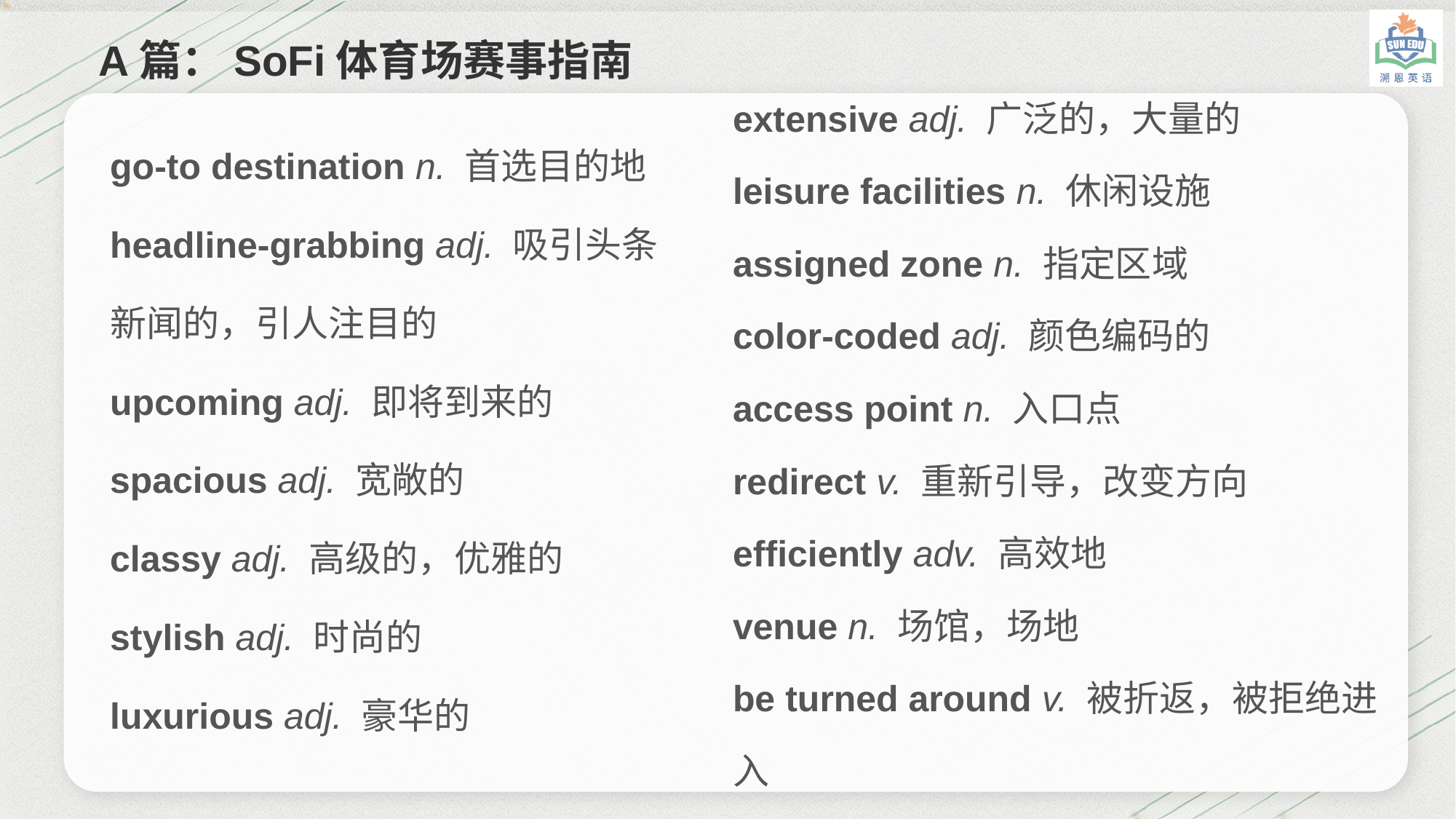

A篇：SoFi体育场赛事指南

extensive adj. 广泛的，大量的
leisure facilities n. 休闲设施
assigned zone n. 指定区域
color-coded adj. 颜色编码的
access point n. 入口点
redirect v. 重新引导，改变方向
efficiently adv. 高效地
venue n. 场馆，场地
be turned around v. 被折返，被拒绝进入
go-to destination n. 首选目的地
headline-grabbing adj. 吸引头条新闻的，引人注目的
upcoming adj. 即将到来的
spacious adj. 宽敞的
classy adj. 高级的，优雅的
stylish adj. 时尚的
luxurious adj. 豪华的